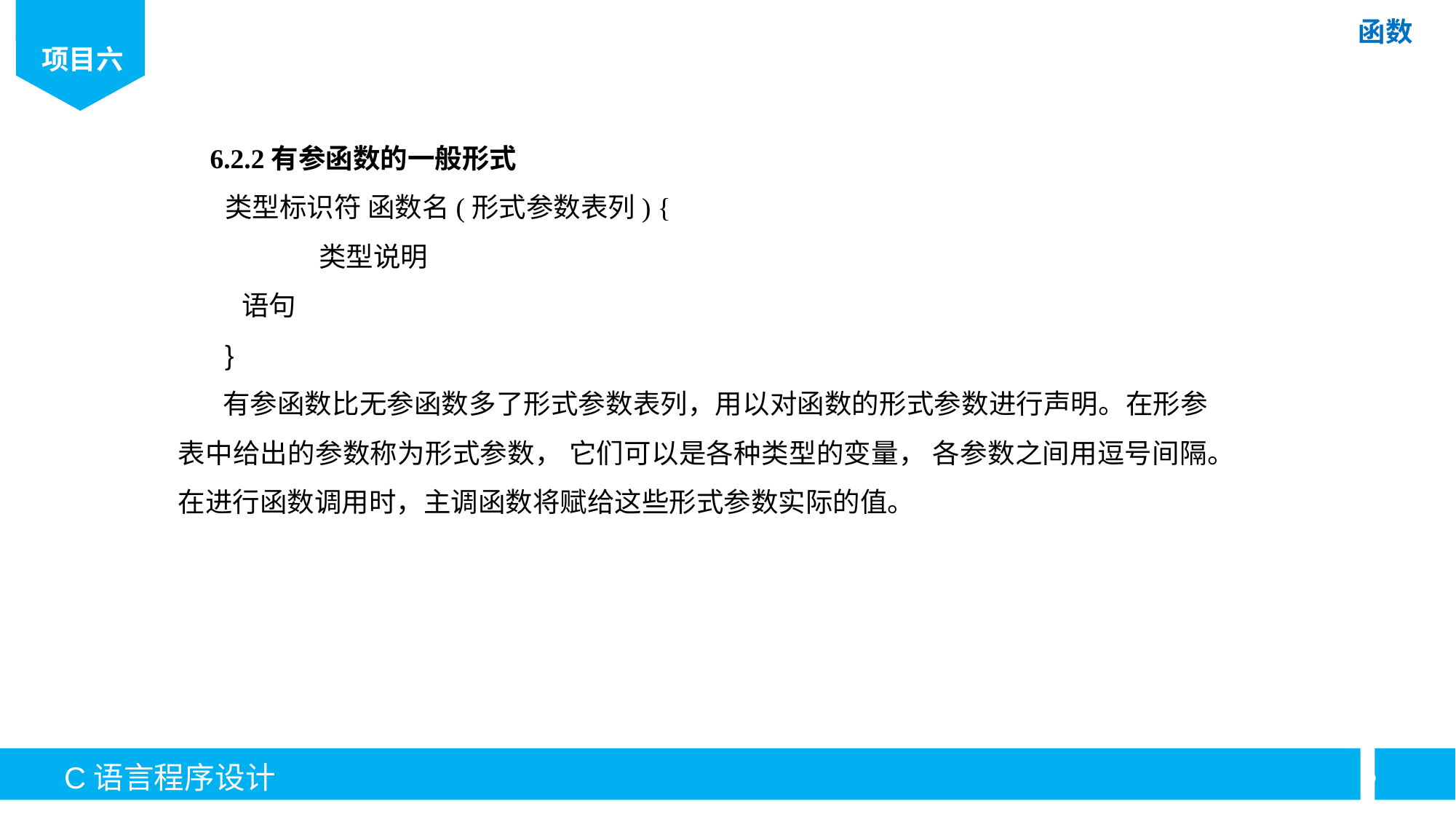

6.2.2有参函数的一般形式
类型标识符 函数名(形式参数表列) {
	类型说明
语句
}
 有参函数比无参函数多了形式参数表列，用以对函数的形式参数进行声明。在形参表中给出的参数称为形式参数， 它们可以是各种类型的变量， 各参数之间用逗号间隔。在进行函数调用时，主调函数将赋给这些形式参数实际的值。